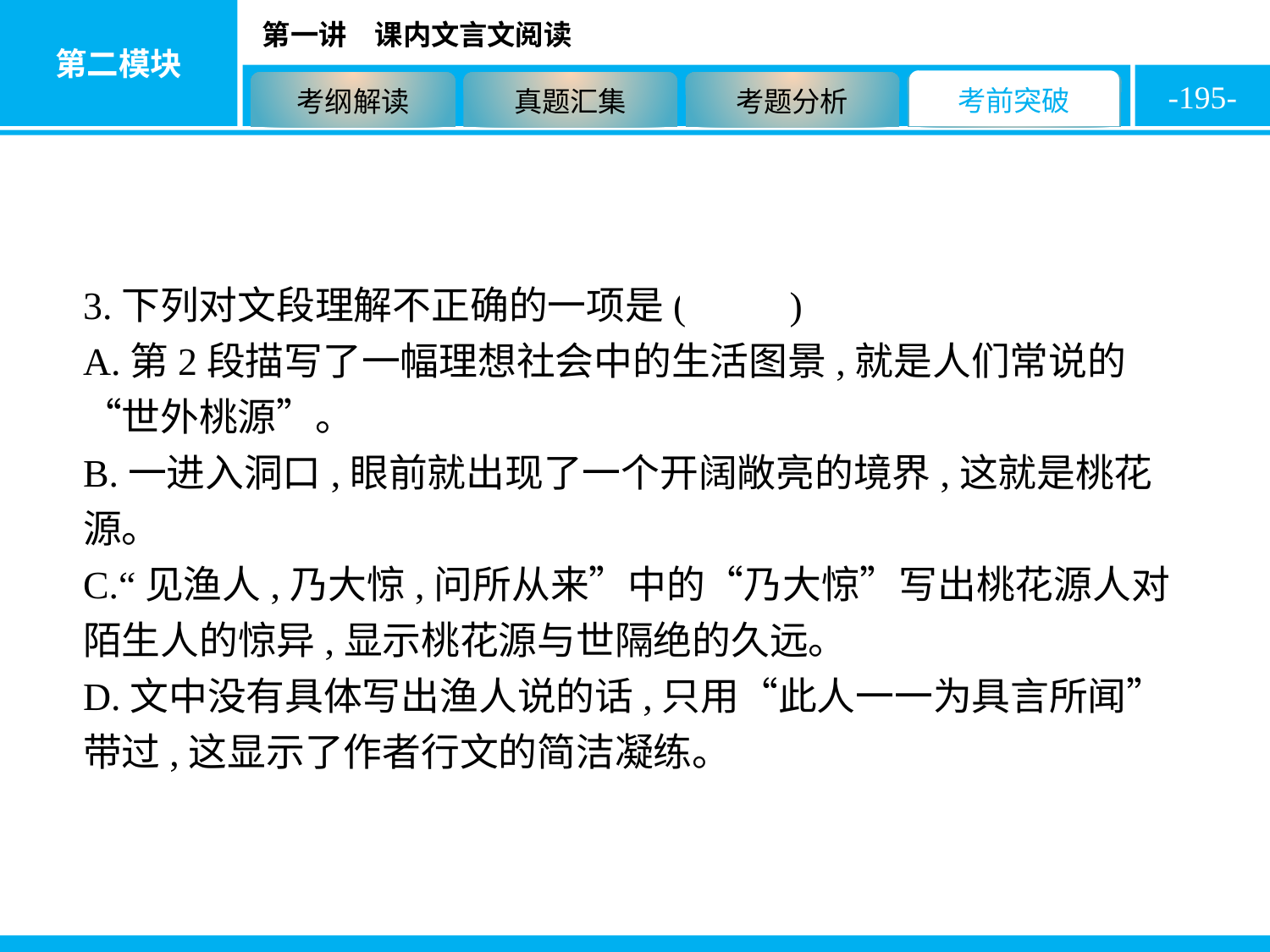

-195-
3.下列对文段理解不正确的一项是(    B    )
A.第2段描写了一幅理想社会中的生活图景,就是人们常说的“世外桃源”。
B.一进入洞口,眼前就出现了一个开阔敞亮的境界,这就是桃花源。
C.“见渔人,乃大惊,问所从来”中的“乃大惊”写出桃花源人对陌生人的惊异,显示桃花源与世隔绝的久远。
D.文中没有具体写出渔人说的话,只用“此人一一为具言所闻”带过,这显示了作者行文的简洁凝练。